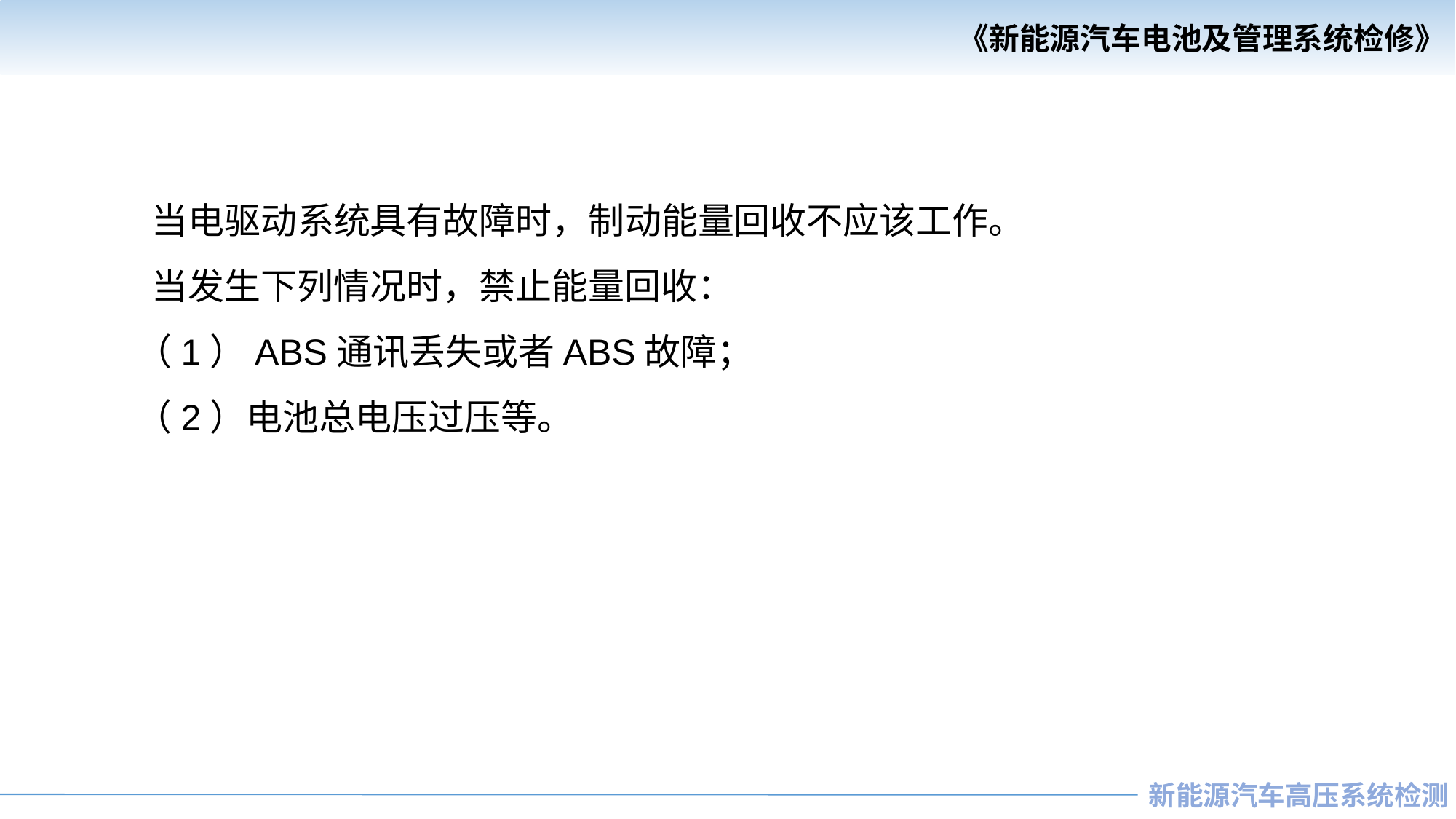

当电驱动系统具有故障时，制动能量回收不应该工作。
          当发生下列情况时，禁止能量回收：
        （1）ABS通讯丢失或者ABS故障；
        （2）电池总电压过压等。